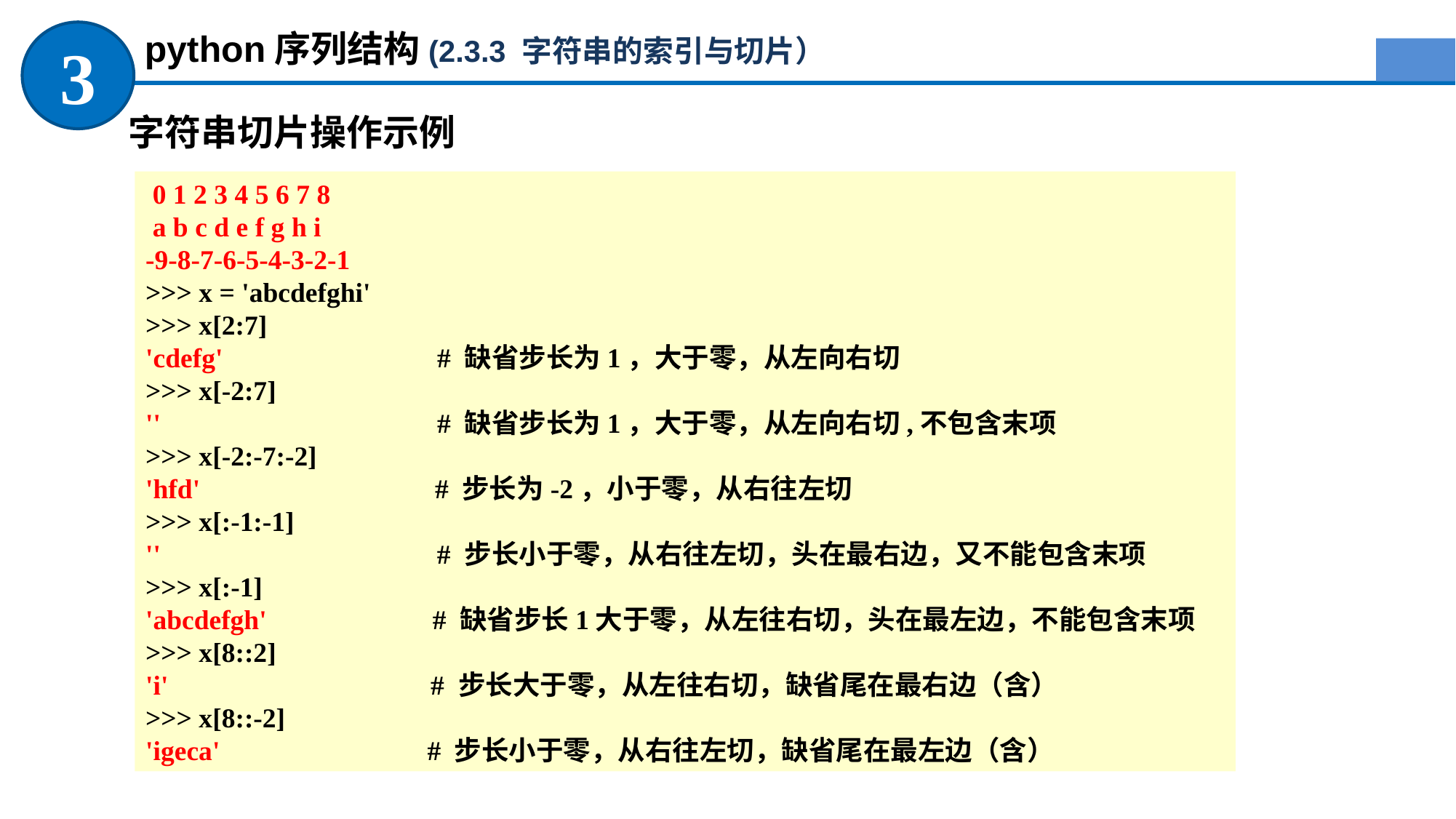

python序列结构(2.3.3 字符串的索引与切片）
3

字符串切片操作示例
 0 1 2 3 4 5 6 7 8
 a b c d e f g h i
-9-8-7-6-5-4-3-2-1
>>> x = 'abcdefghi'
>>> x[2:7]
'cdefg'                               # 缺省步长为1，大于零，从左向右切
>>> x[-2:7]
''                                        # 缺省步长为1，大于零，从左向右切,不包含末项
>>> x[-2:-7:-2]
'hfd'                                  # 步长为-2，小于零，从右往左切
>>> x[:-1:-1]
''                                        # 步长小于零，从右往左切，头在最右边，又不能包含末项
>>> x[:-1]
'abcdefgh'                        # 缺省步长1大于零，从左往右切，头在最左边，不能包含末项
>>> x[8::2]
'i'                                      # 步长大于零，从左往右切，缺省尾在最右边（含）
>>> x[8::-2]
'igeca'                              # 步长小于零，从右往左切，缺省尾在最左边（含）